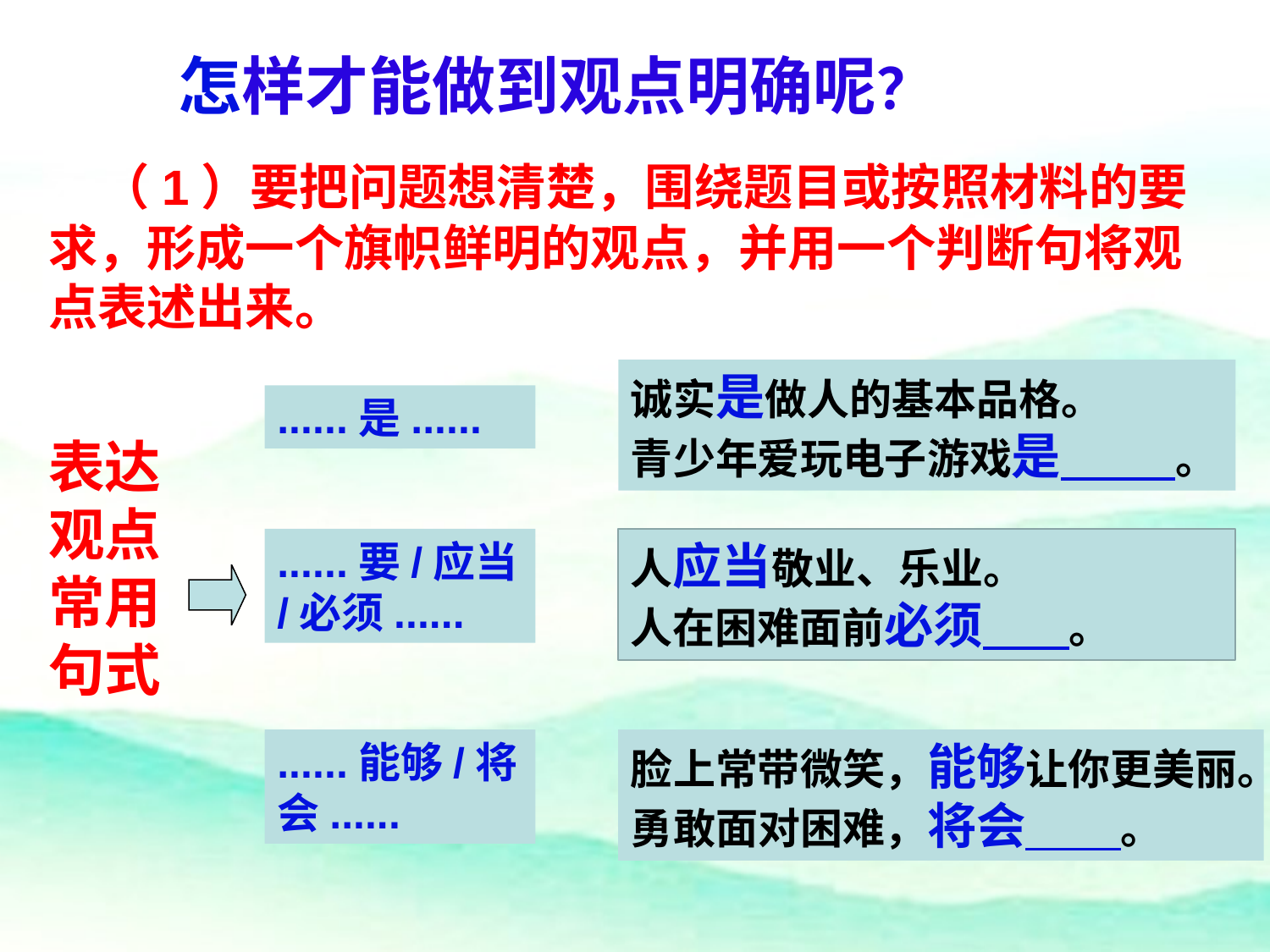

怎样才能做到观点明确呢？
   （1）要把问题想清楚，围绕题目或按照材料的要求，形成一个旗帜鲜明的观点，并用一个判断句将观点表述出来。
诚实是做人的基本品格。
青少年爱玩电子游戏是            。
......是......
表达观点常用句式
......要/应当/必须......
人应当敬业、乐业。
人在困难面前必须         。

......能够/将会......
脸上常带微笑，能够让你更美丽。勇敢面对困难，将会          。